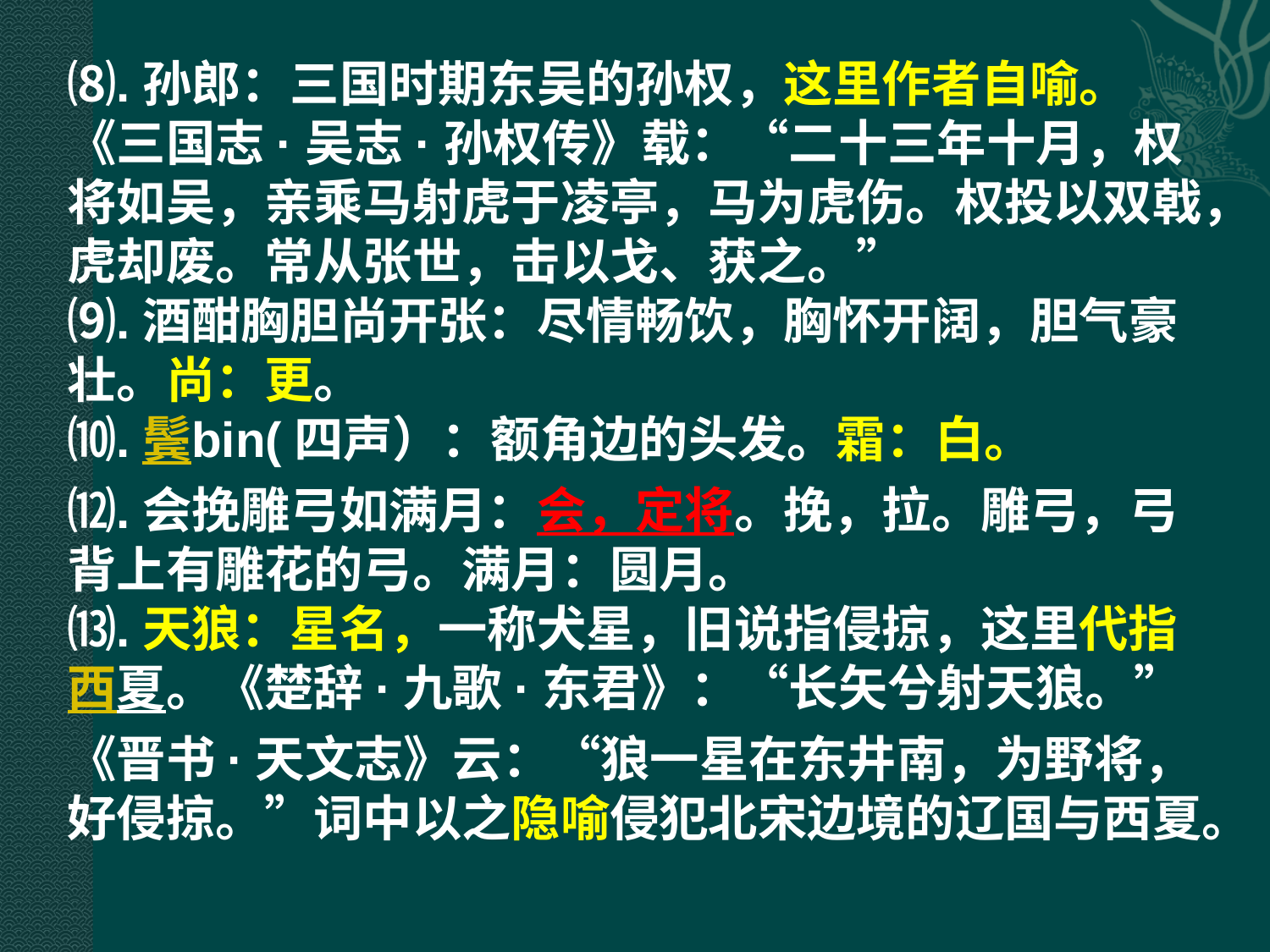

⑻.孙郎：三国时期东吴的孙权，这里作者自喻。《三国志·吴志·孙权传》载：“二十三年十月，权将如吴，亲乘马射虎于凌亭，马为虎伤。权投以双戟，虎却废。常从张世，击以戈、获之。”
⑼.酒酣胸胆尚开张：尽情畅饮，胸怀开阔，胆气豪壮。尚：更。
⑽.鬓bin(四声）：额角边的头发。霜：白。
⑿.会挽雕弓如满月：会，定将。挽，拉。雕弓，弓背上有雕花的弓。满月：圆月。
⒀.天狼：星名，一称犬星，旧说指侵掠，这里代指西夏。《楚辞·九歌·东君》：“长矢兮射天狼。”《晋书·天文志》云：“狼一星在东井南，为野将，好侵掠。”词中以之隐喻侵犯北宋边境的辽国与西夏。